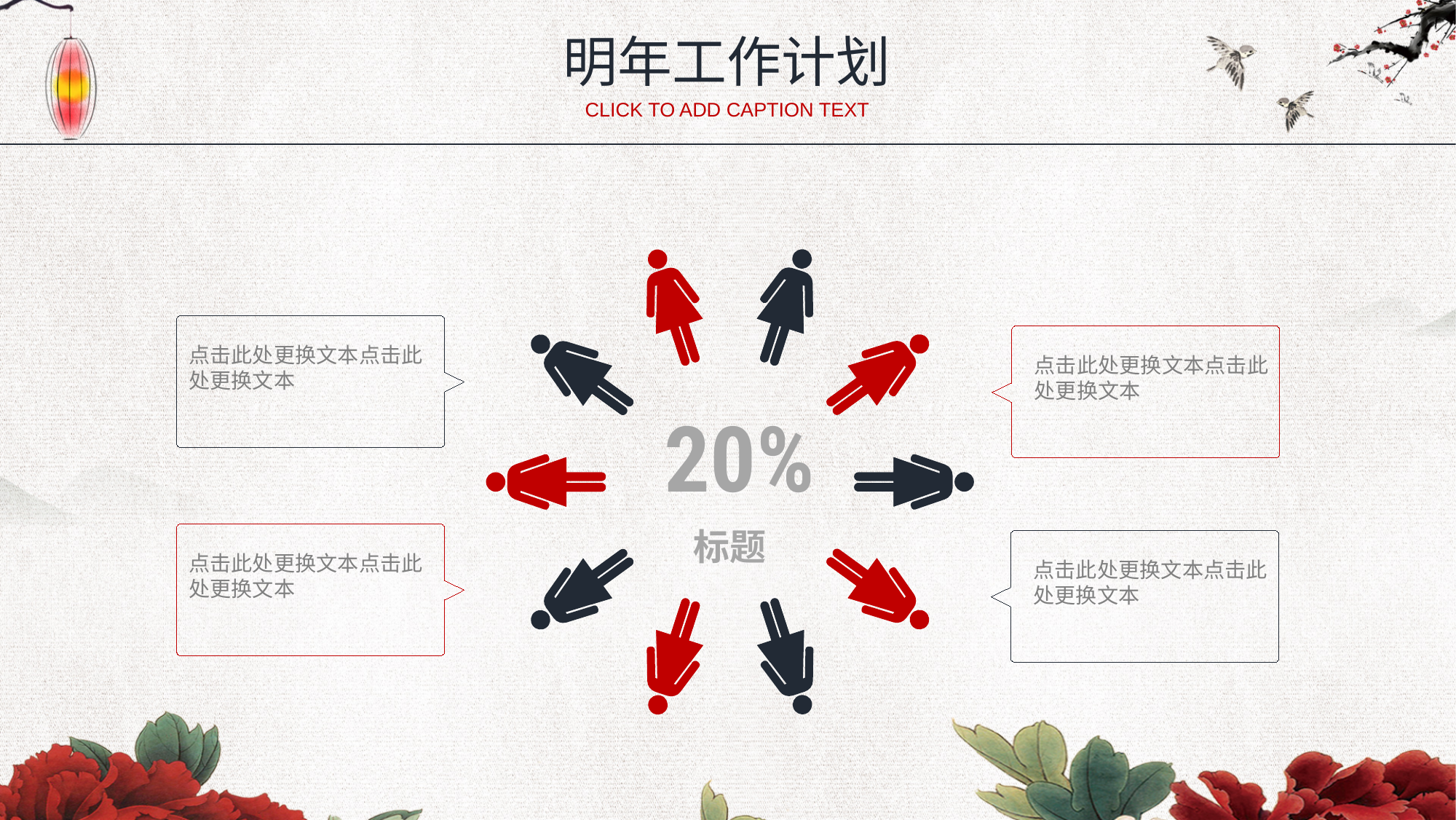

明年工作计划
CLICK TO ADD CAPTION TEXT

20%
标题

点击此处更换文本点击此处更换文本
点击此处更换文本点击此处更换文本

点击此处更换文本点击此处更换文本
点击此处更换文本点击此处更换文本